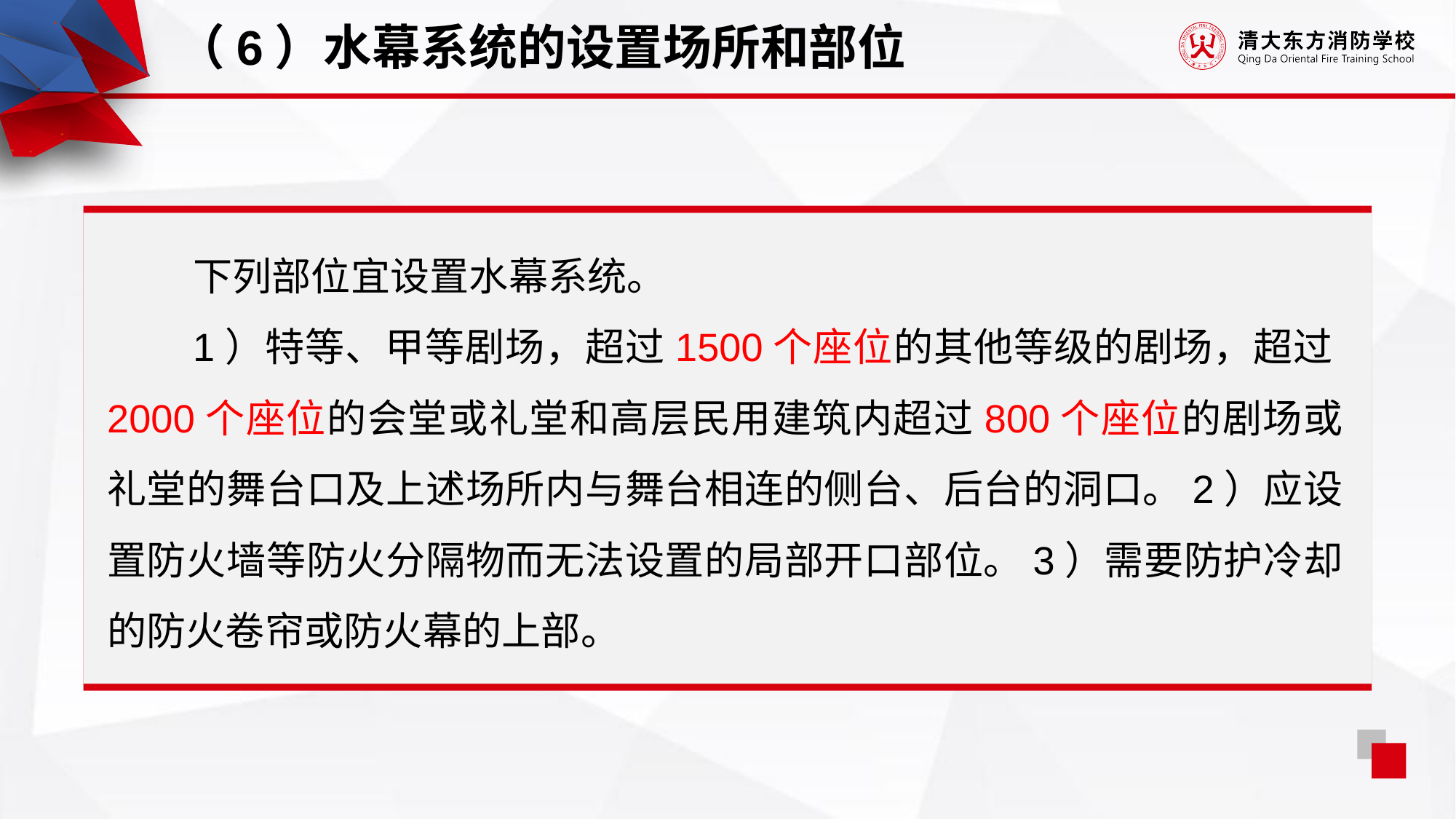

（6）水幕系统的设置场所和部位

下列部位宜设置水幕系统。
1）特等、甲等剧场，超过1500个座位的其他等级的剧场，超过2000个座位的会堂或礼堂和高层民用建筑内超过800个座位的剧场或礼堂的舞台口及上述场所内与舞台相连的侧台、后台的洞口。2）应设置防火墙等防火分隔物而无法设置的局部开口部位。3）需要防护冷却的防火卷帘或防火幕的上部。